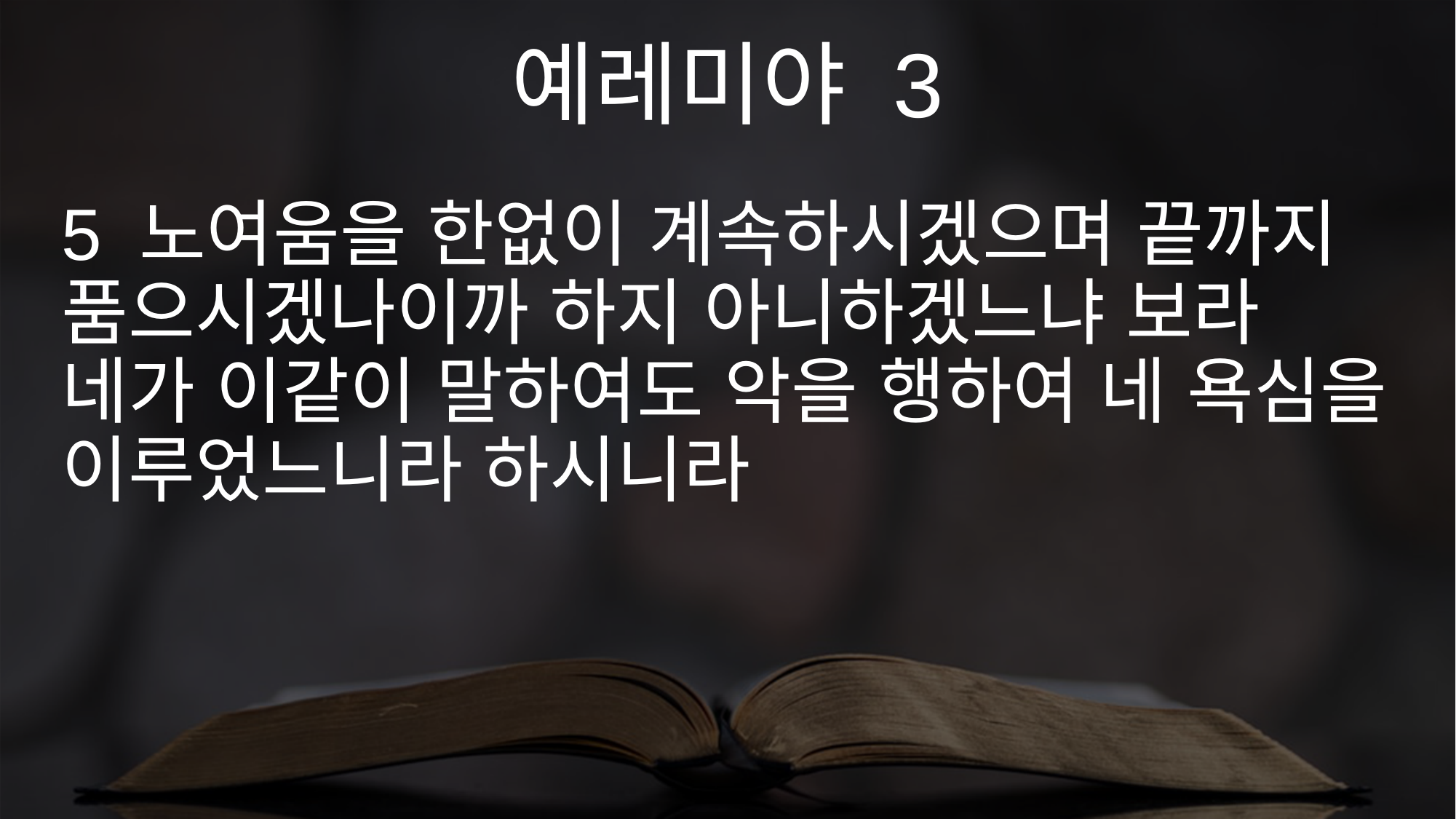

예레미야 3
5 노여움을 한없이 계속하시겠으며 끝까지 품으시겠나이까 하지 아니하겠느냐 보라 네가 이같이 말하여도 악을 행하여 네 욕심을 이루었느니라 하시니라